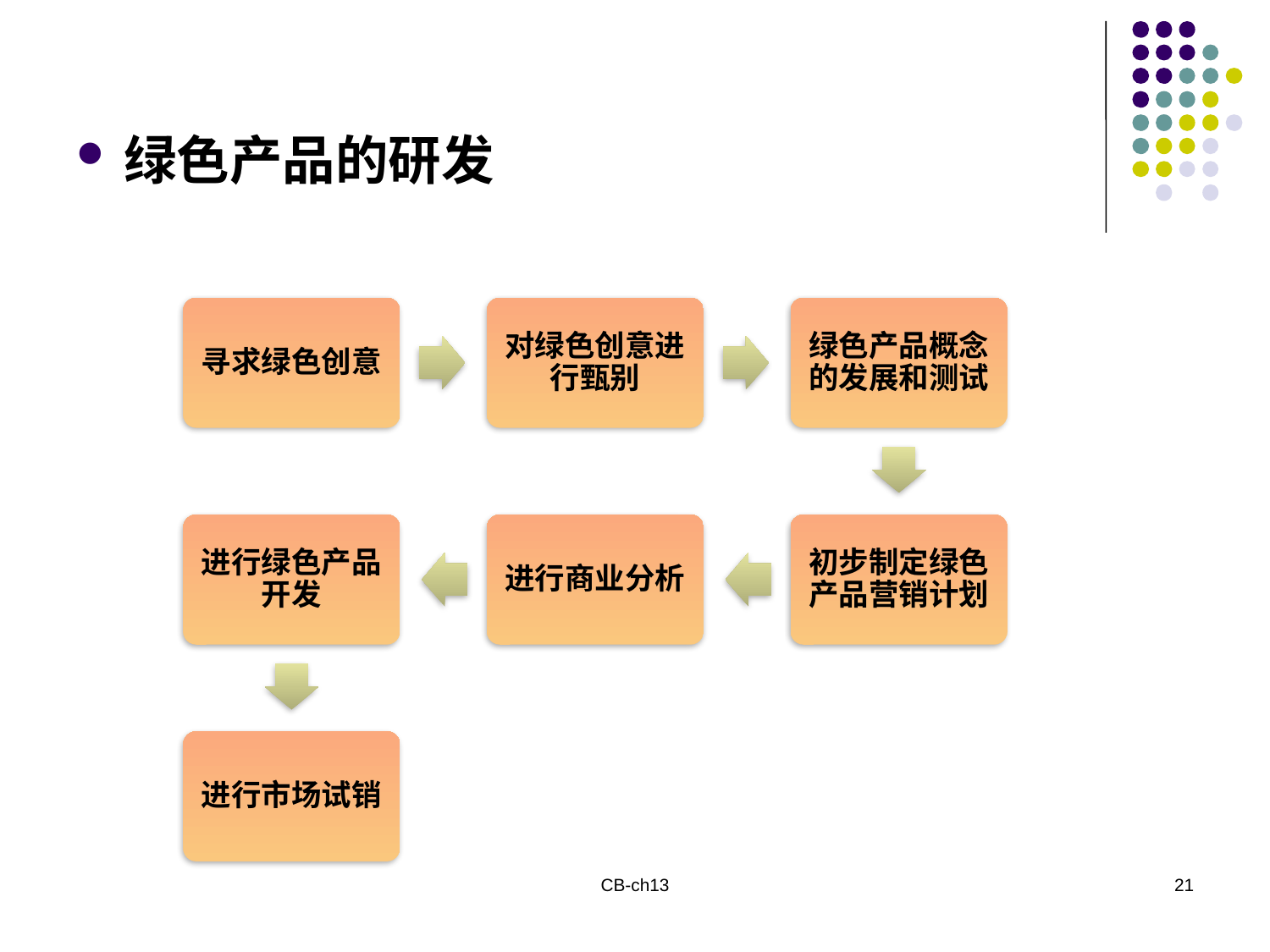

# 绿色产品的研发
寻求绿色创意

对绿色创意进行甄别

绿色产品概念的发展和测试

初步制定绿色产品营销计划

进行商业分析

进行绿色产品开发

进行市场试销
CB-ch13
21